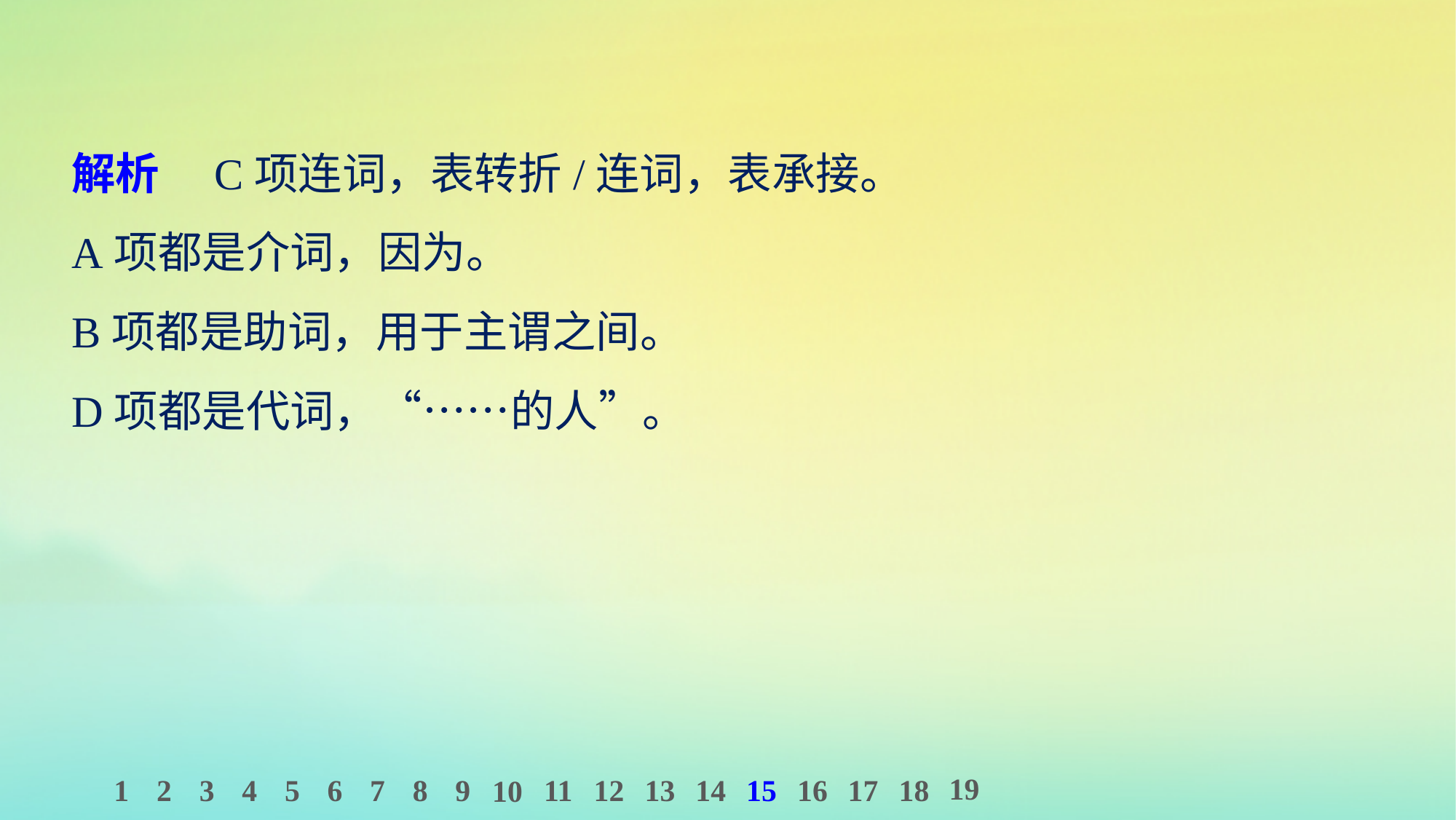

解析　C项连词，表转折/连词，表承接。
A项都是介词，因为。
B项都是助词，用于主谓之间。
D项都是代词，“……的人”。
19
1
2
3
4
5
6
7
8
9
11
12
13
14
15
16
17
18
10